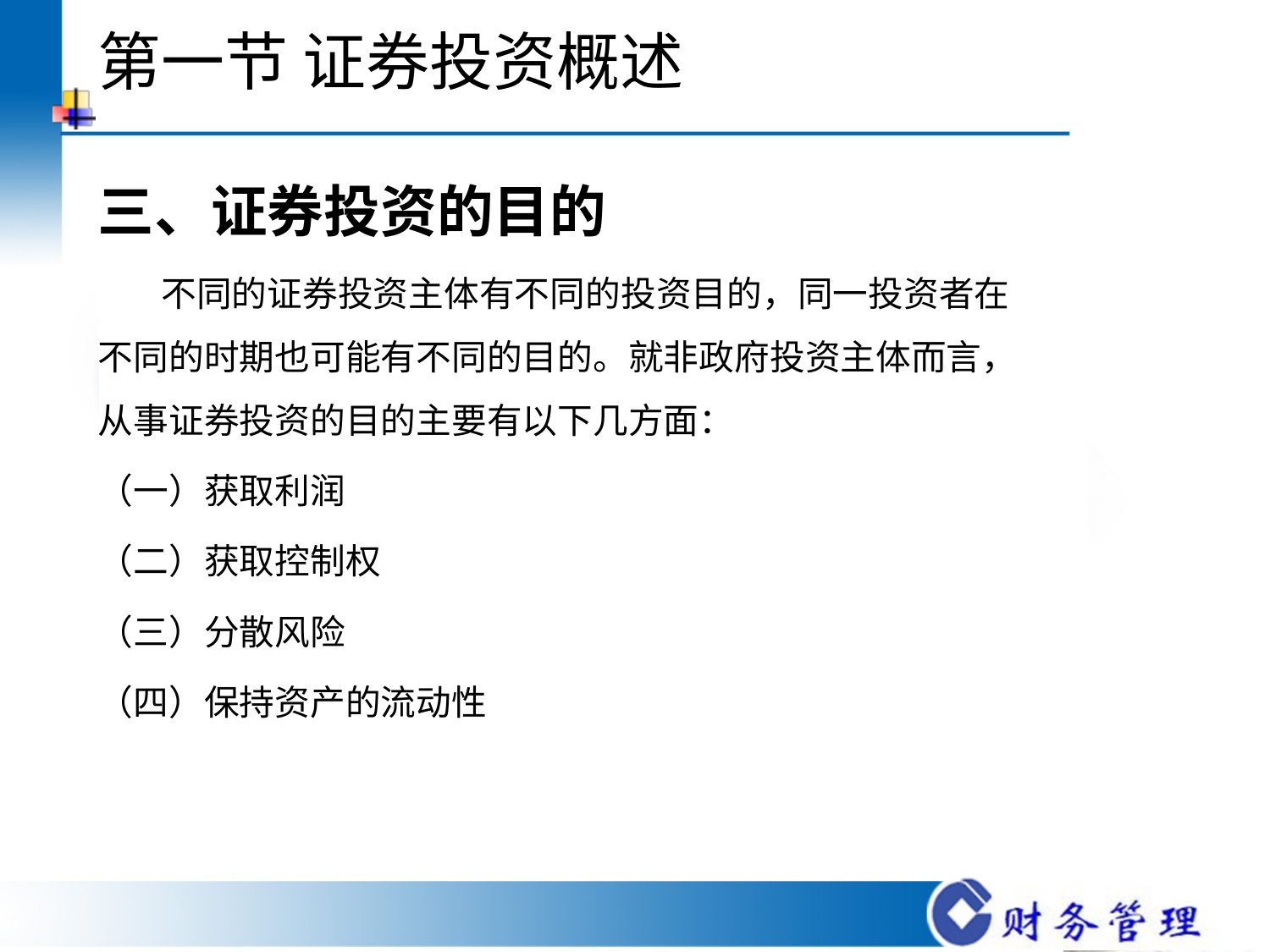

# 第一节 证券投资概述
三、证券投资的目的
       不同的证券投资主体有不同的投资目的，同一投资者在不同的时期也可能有不同的目的。就非政府投资主体而言，从事证券投资的目的主要有以下几方面：
（一）获取利润
（二）获取控制权
（三）分散风险
（四）保持资产的流动性
10